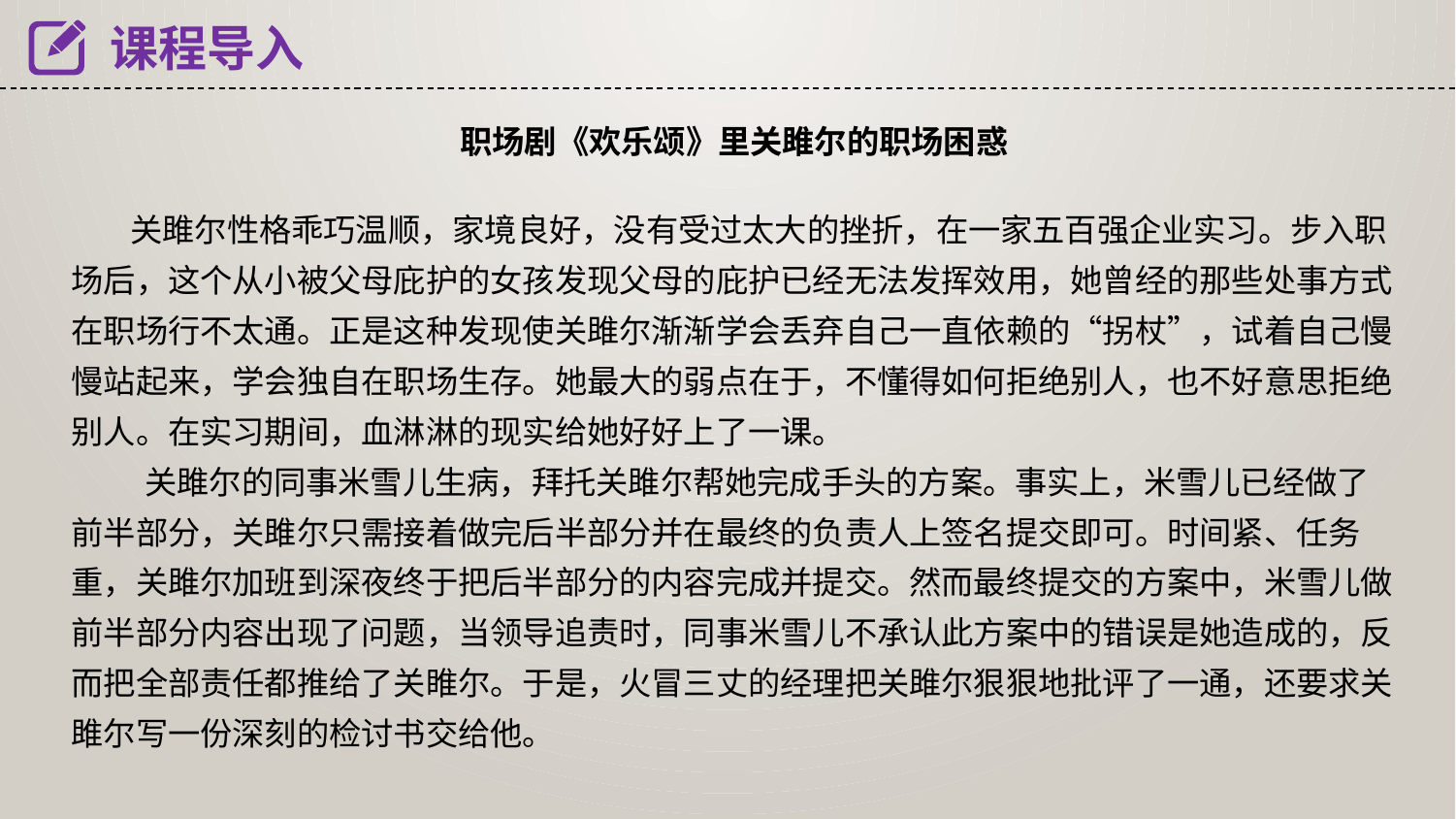

课程导入

职场剧《欢乐颂》里关雎尔的职场困惑

       关雎尔性格乖巧温顺，家境良好，没有受过太大的挫折，在一家五百强企业实习。步入职场后，这个从小被父母庇护的女孩发现父母的庇护已经无法发挥效用，她曾经的那些处事方式在职场行不太通。正是这种发现使关雎尔渐渐学会丢弃自己一直依赖的“拐杖”，试着自己慢慢站起来，学会独自在职场生存。她最大的弱点在于，不懂得如何拒绝别人，也不好意思拒绝别人。在实习期间，血淋淋的现实给她好好上了一课。
         关雎尔的同事米雪儿生病，拜托关雎尔帮她完成手头的方案。事实上，米雪儿已经做了前半部分，关雎尔只需接着做完后半部分并在最终的负责人上签名提交即可。时间紧、任务重，关雎尔加班到深夜终于把后半部分的内容完成并提交。然而最终提交的方案中，米雪儿做前半部分内容出现了问题，当领导追责时，同事米雪儿不承认此方案中的错误是她造成的，反而把全部责任都推给了关睢尔。于是，火冒三丈的经理把关雎尔狠狠地批评了一通，还要求关雎尔写一份深刻的检讨书交给他。
4